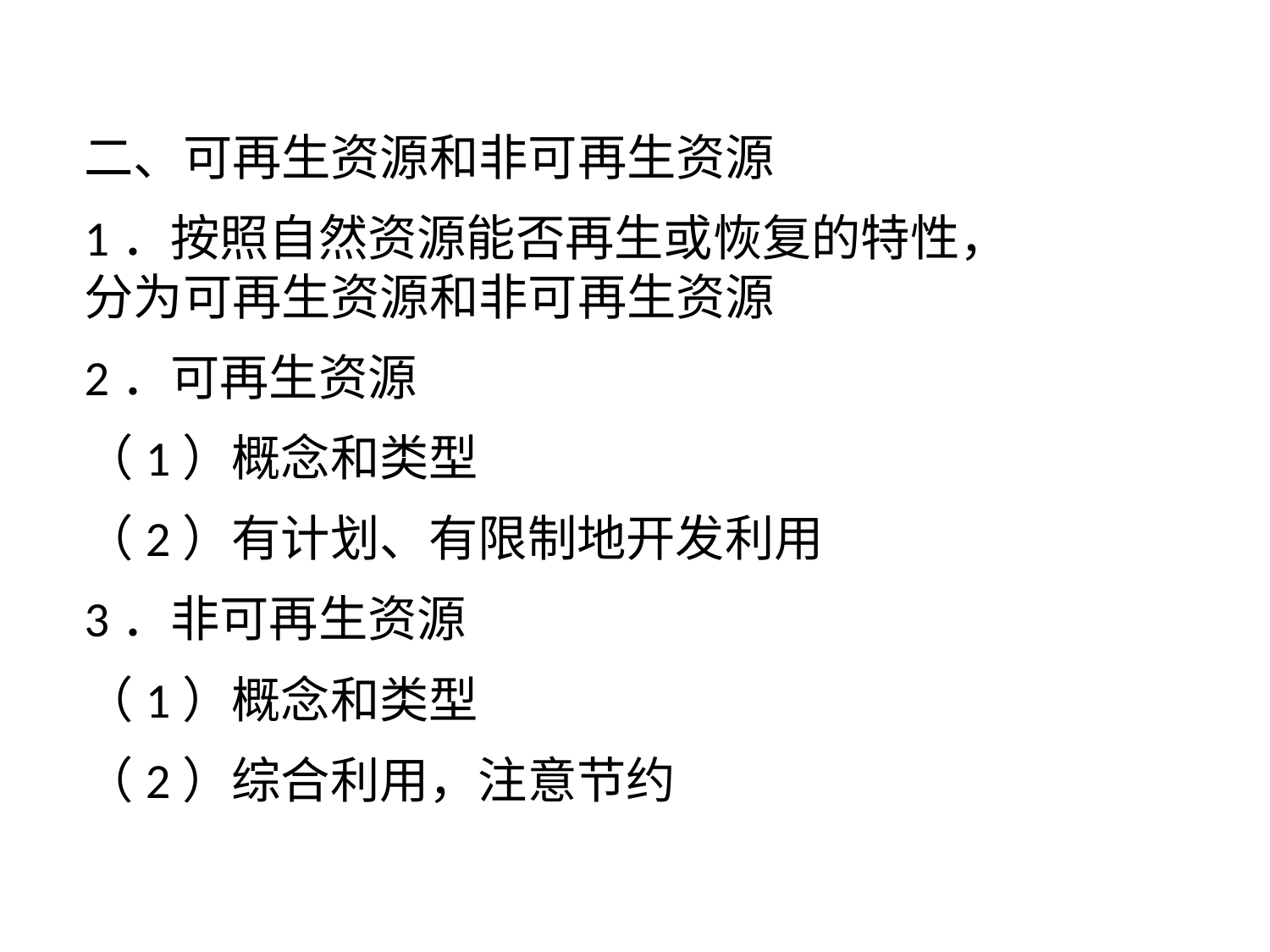

二、可再生资源和非可再生资源
1．按照自然资源能否再生或恢复的特性，分为可再生资源和非可再生资源
2．可再生资源
（1）概念和类型
（2）有计划、有限制地开发利用
3．非可再生资源
（1）概念和类型
（2）综合利用，注意节约